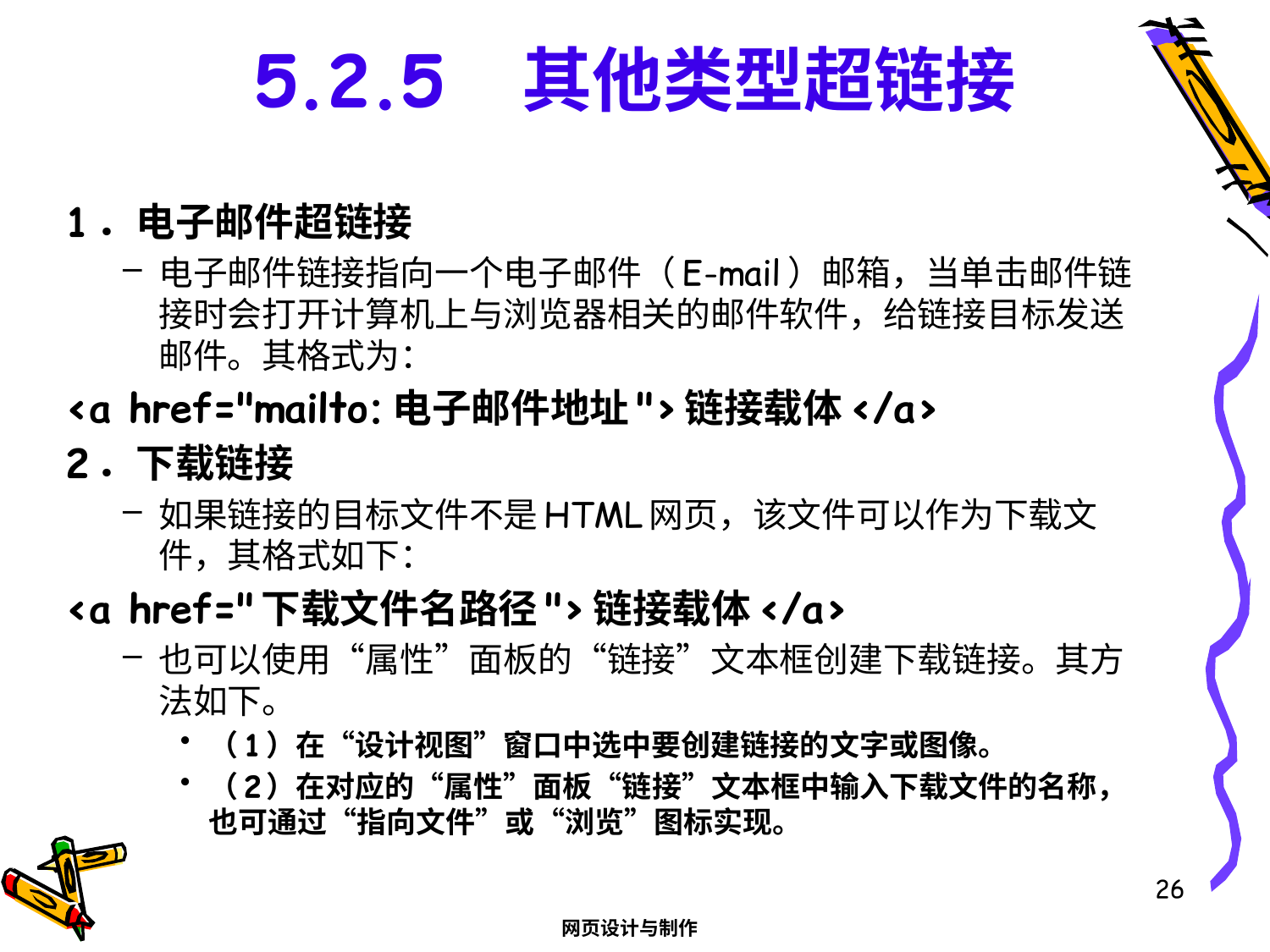

# 5.2.5  其他类型超链接
1．电子邮件超链接
电子邮件链接指向一个电子邮件（E-mail）邮箱，当单击邮件链接时会打开计算机上与浏览器相关的邮件软件，给链接目标发送邮件。其格式为：
<a href="mailto:电子邮件地址">链接载体</a>
2．下载链接
如果链接的目标文件不是HTML网页，该文件可以作为下载文件，其格式如下：
<a href="下载文件名路径">链接载体</a>
也可以使用“属性”面板的“链接”文本框创建下载链接。其方法如下。
（1）在“设计视图”窗口中选中要创建链接的文字或图像。
（2）在对应的“属性”面板“链接”文本框中输入下载文件的名称，也可通过“指向文件”或“浏览”图标实现。

26
网页设计与制作